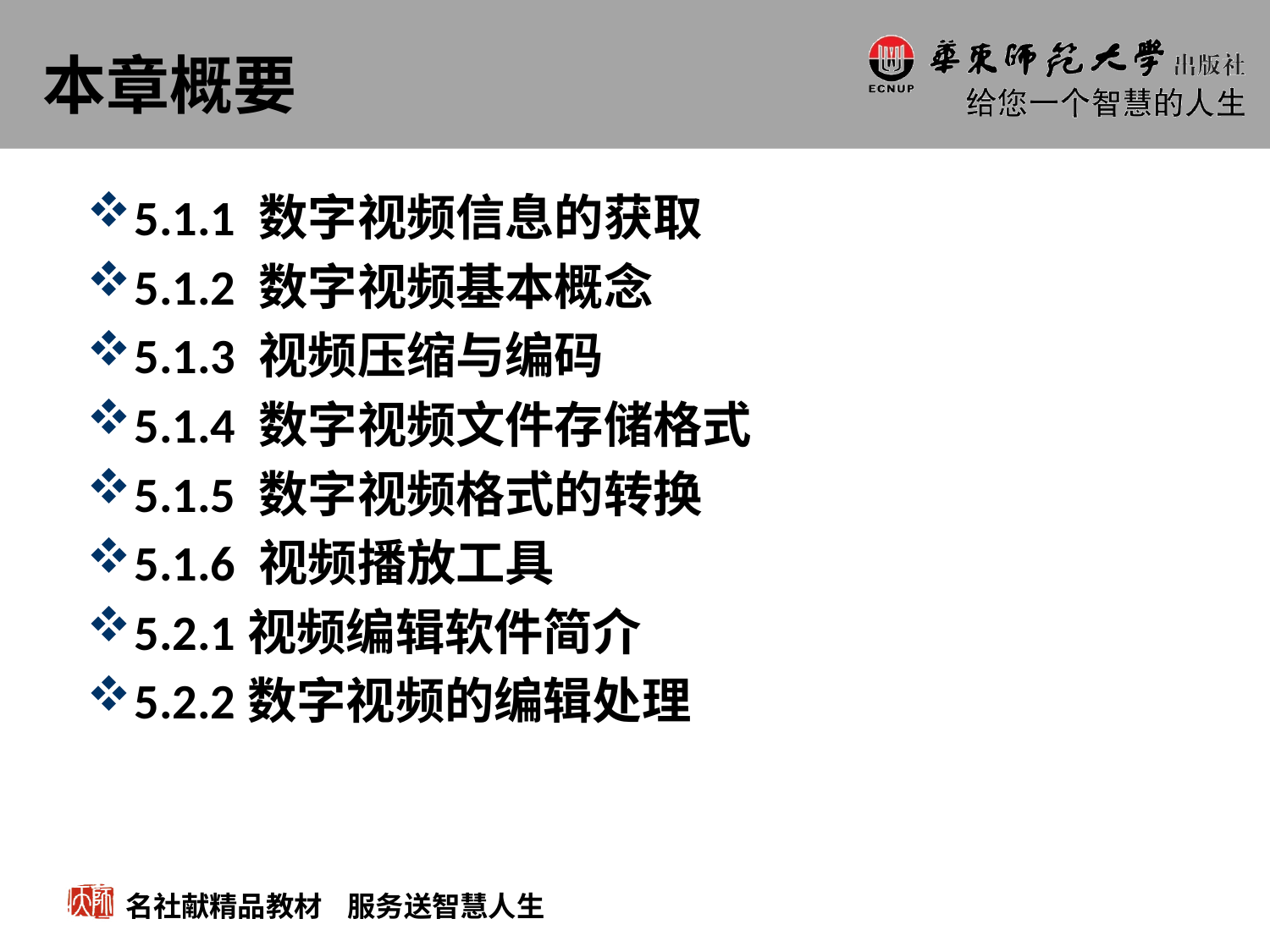

# 本章概要
5.1.1 数字视频信息的获取
5.1.2 数字视频基本概念
5.1.3 视频压缩与编码
5.1.4 数字视频文件存储格式
5.1.5 数字视频格式的转换
5.1.6 视频播放工具
5.2.1视频编辑软件简介
5.2.2数字视频的编辑处理